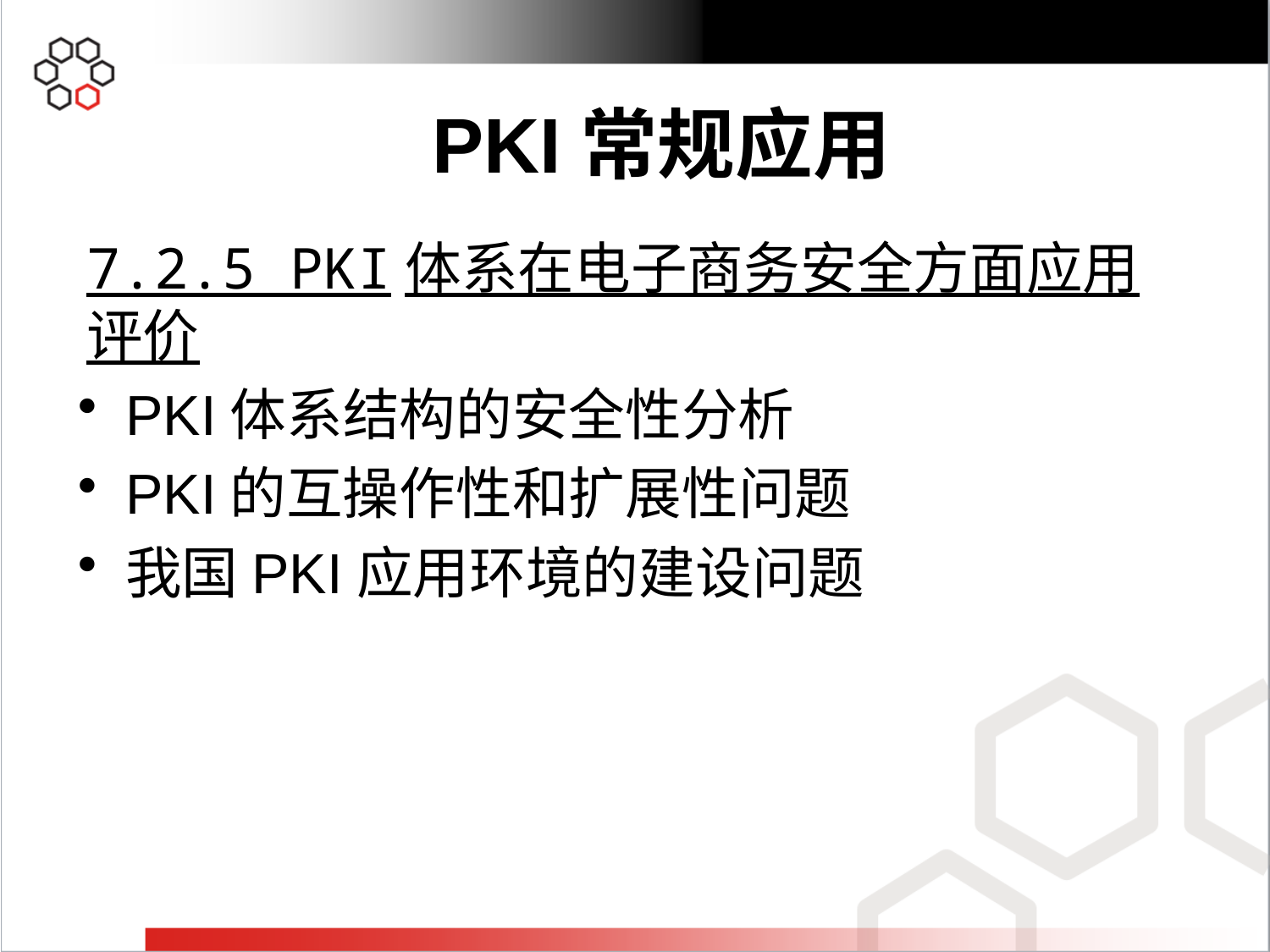

7.2.5 PKI体系在电子商务安全方面应用评价
PKI体系结构的安全性分析
PKI的互操作性和扩展性问题
我国PKI应用环境的建设问题